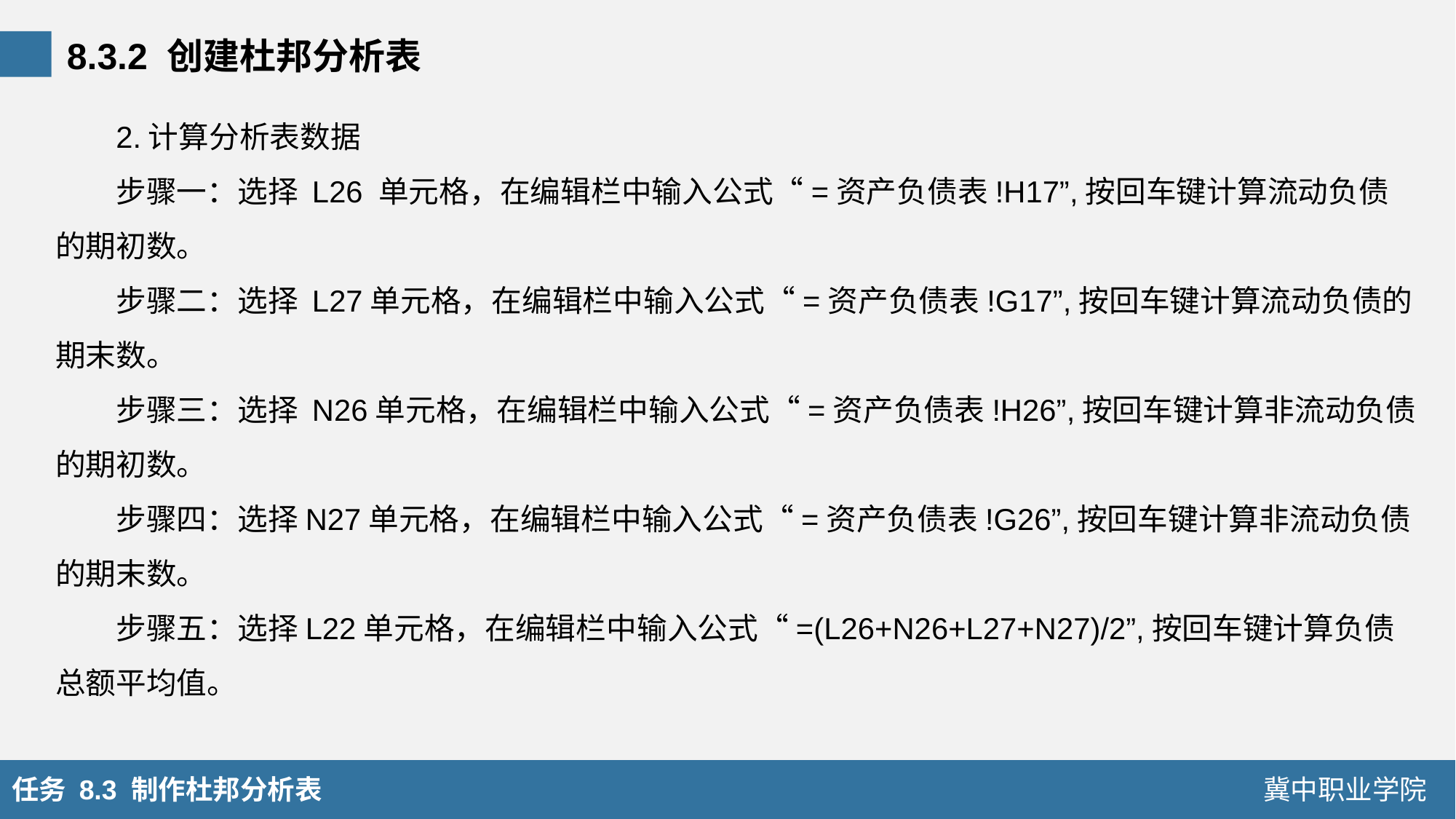

8.3.2 创建杜邦分析表
2.计算分析表数据
步骤一：选择 L26 单元格，在编辑栏中输入公式“=资产负债表!H17”,按回车键计算流动负债的期初数。
步骤二：选择 L27单元格，在编辑栏中输入公式“=资产负债表!G17”,按回车键计算流动负债的期末数。
步骤三：选择 N26单元格，在编辑栏中输入公式“=资产负债表!H26”,按回车键计算非流动负债的期初数。
步骤四：选择N27单元格，在编辑栏中输入公式“=资产负债表!G26”,按回车键计算非流动负债的期末数。
步骤五：选择L22单元格，在编辑栏中输入公式“=(L26+N26+L27+N27)/2”,按回车键计算负债总额平均值。

任务 8.3 制作杜邦分析表
冀中职业学院